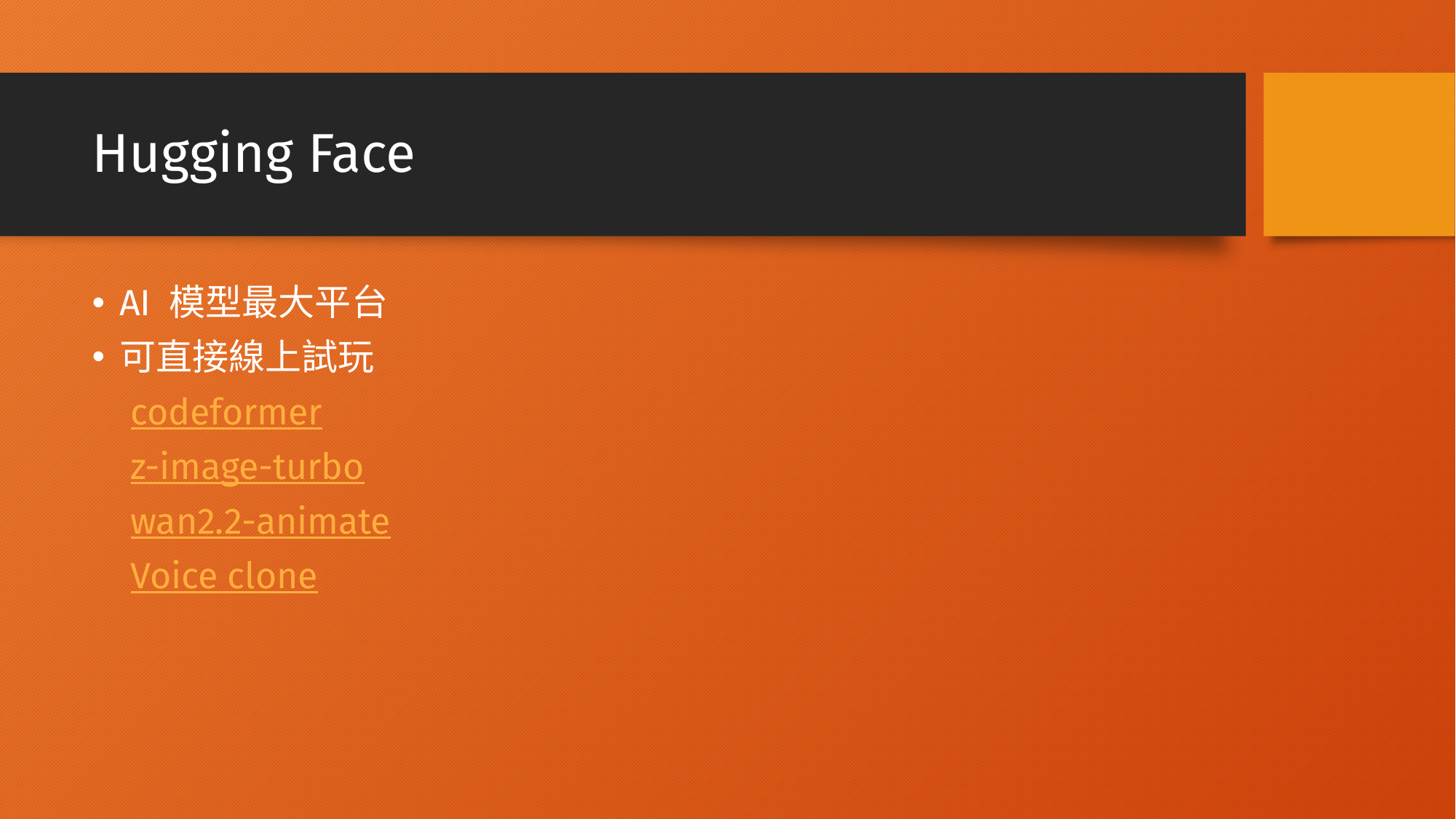

# Hugging Face
AI 模型最大平台
可直接線上試玩
    codeformer
    z-image-turbo
    wan2.2-animate
    Voice clone